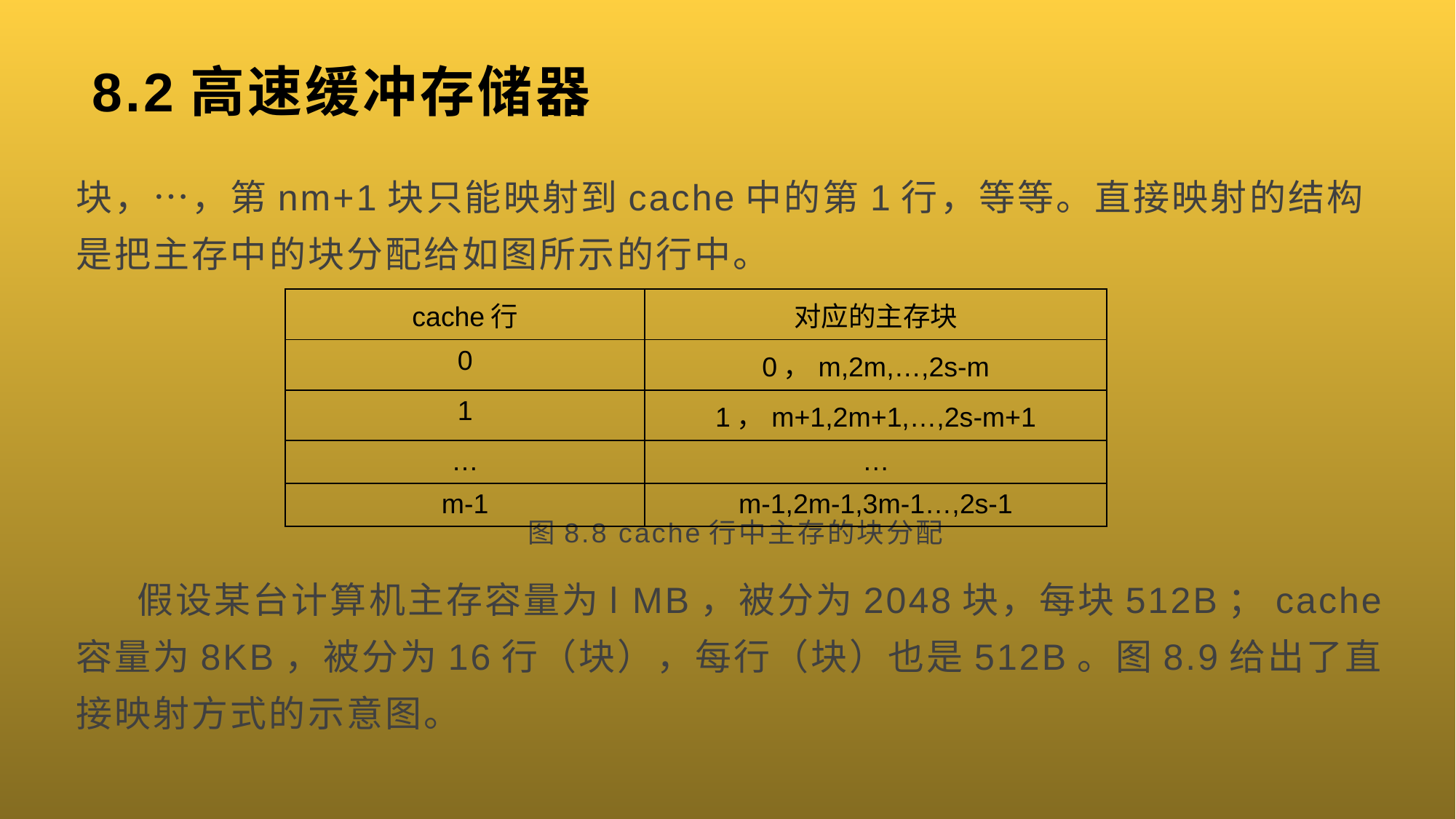

# 8.2高速缓冲存储器
块，…，第nm+1块只能映射到cache中的第1行，等等。直接映射的结构是把主存中的块分配给如图所示的行中。

图8.8 cache行中主存的块分配
     假设某台计算机主存容量为l MB，被分为2048块，每块512B；cache容量为8KB，被分为16行（块），每行（块）也是512B。图8.9给出了直接映射方式的示意图。

| cache行 | 对应的主存块 |
| --- | --- |
| 0 | 0，m,2m,…,2s-m |
| 1 | 1，m+1,2m+1,…,2s-m+1 |
| … | … |
| m-1 | m-1,2m-1,3m-1…,2s-1 |